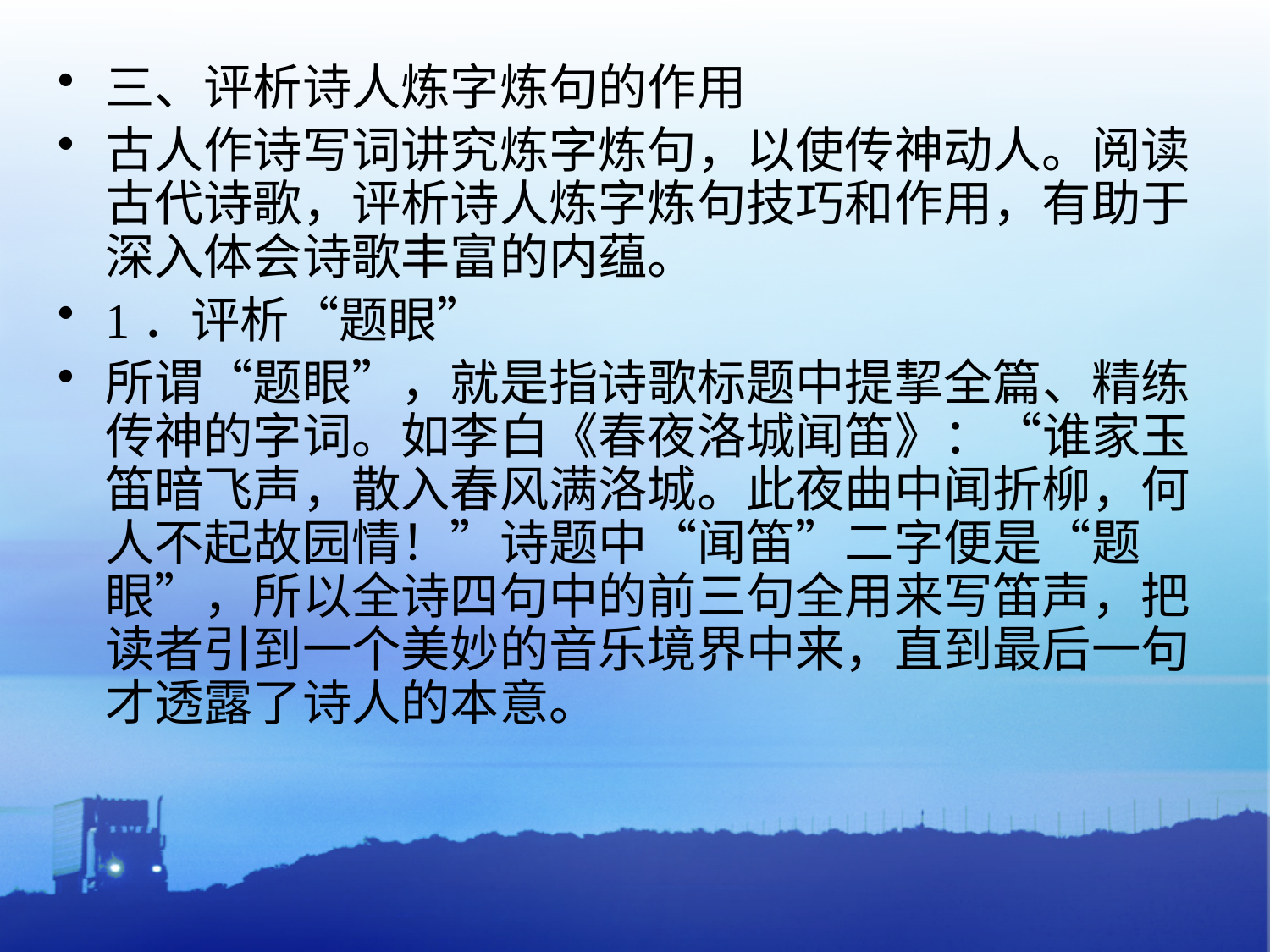

三、评析诗人炼字炼句的作用
古人作诗写词讲究炼字炼句，以使传神动人。阅读古代诗歌，评析诗人炼字炼句技巧和作用，有助于深入体会诗歌丰富的内蕴。
1．评析“题眼”
所谓“题眼”，就是指诗歌标题中提挈全篇、精练传神的字词。如李白《春夜洛城闻笛》：“谁家玉笛暗飞声，散入春风满洛城。此夜曲中闻折柳，何人不起故园情！”诗题中“闻笛”二字便是“题眼”，所以全诗四句中的前三句全用来写笛声，把读者引到一个美妙的音乐境界中来，直到最后一句才透露了诗人的本意。